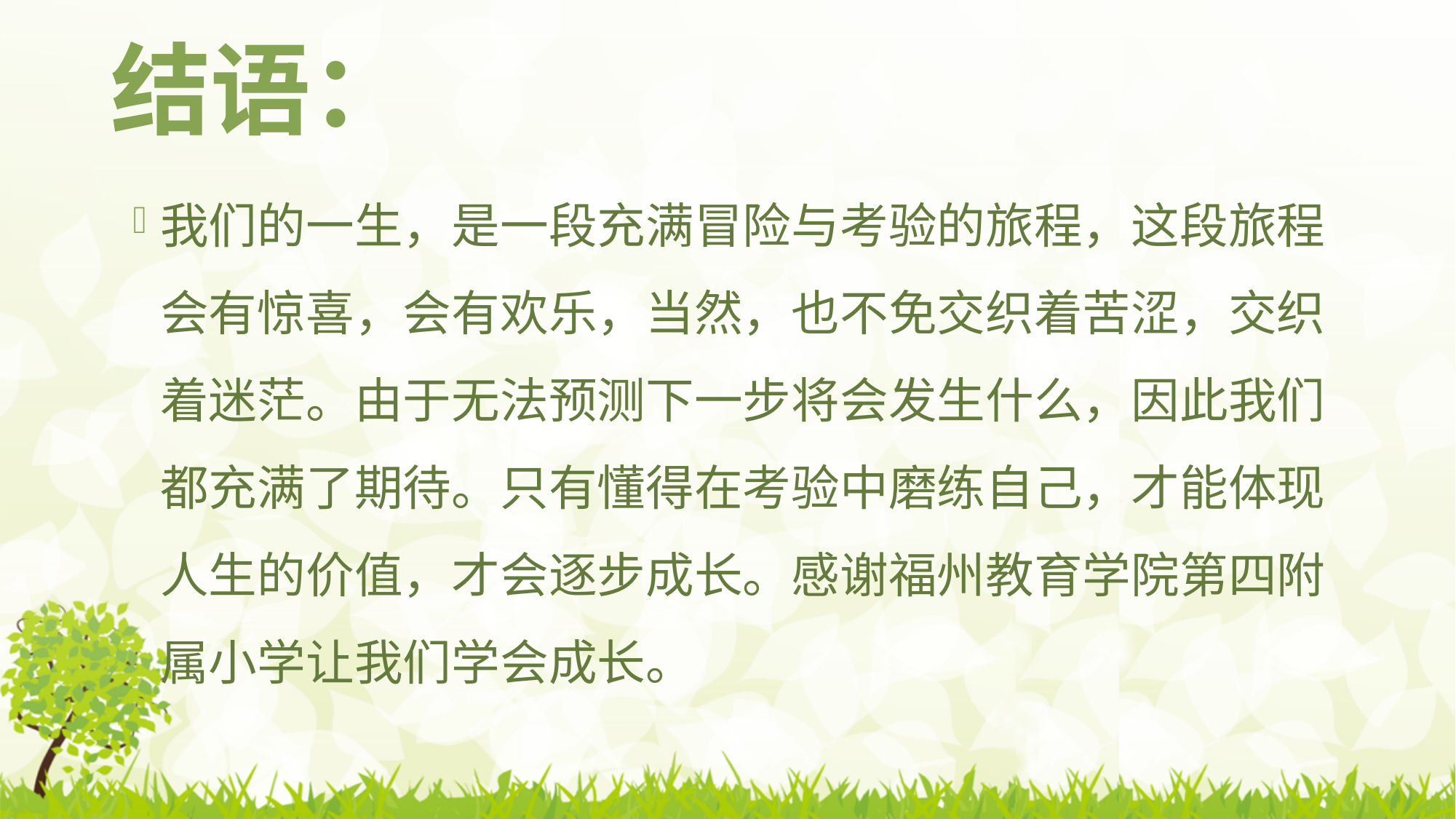

# 结语：
我们的一生，是一段充满冒险与考验的旅程，这段旅程会有惊喜，会有欢乐，当然，也不免交织着苦涩，交织着迷茫。由于无法预测下一步将会发生什么，因此我们都充满了期待。只有懂得在考验中磨练自己，才能体现人生的价值，才会逐步成长。感谢福州教育学院第四附属小学让我们学会成长。